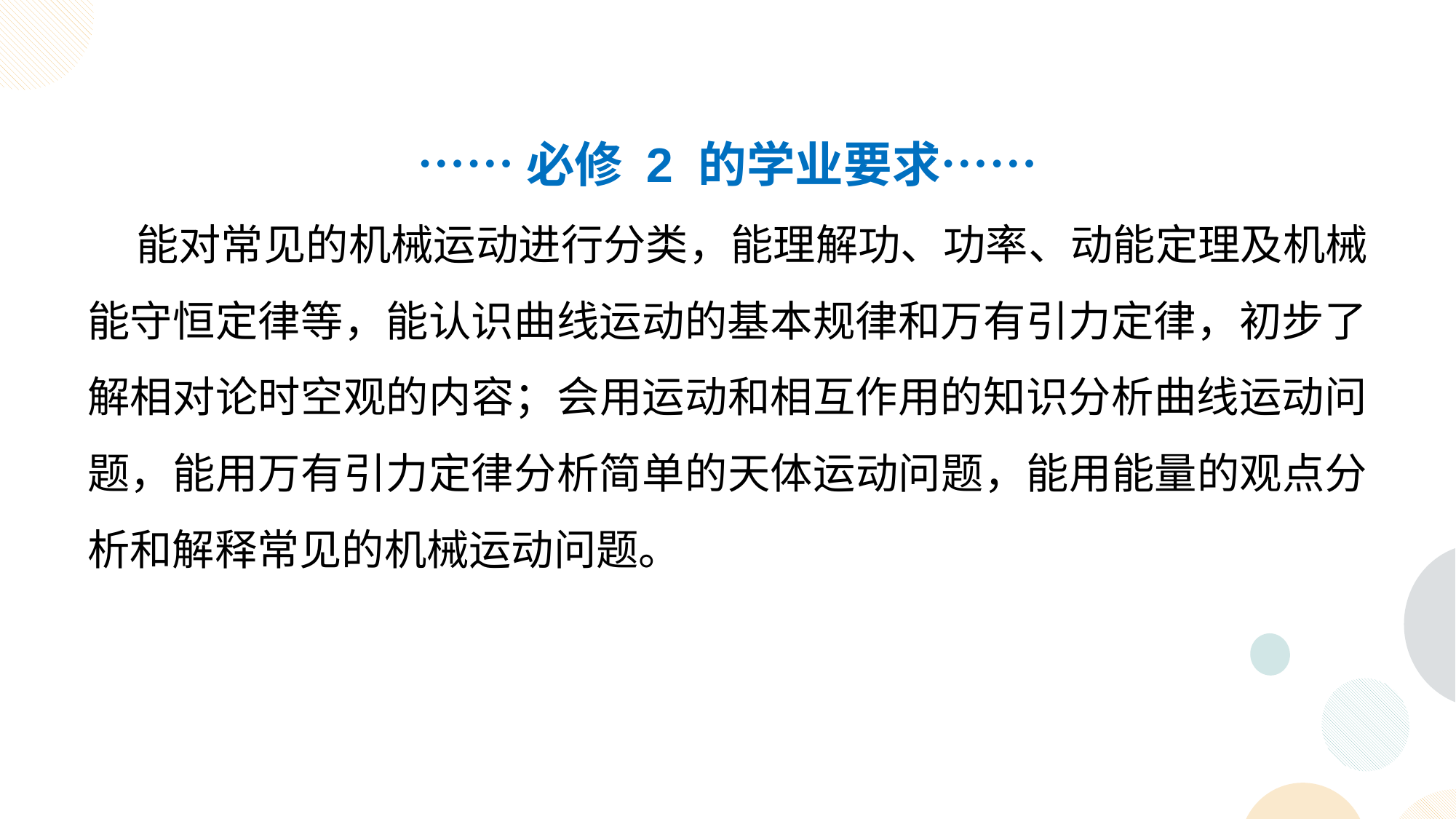

……必修 2 的学业要求……
    能对常见的机械运动进行分类，能理解功、功率、动能定理及机械能守恒定律等，能认识曲线运动的基本规律和万有引力定律，初步了解相对论时空观的内容；会用运动和相互作用的知识分析曲线运动问题，能用万有引力定律分析简单的天体运动问题，能用能量的观点分析和解释常见的机械运动问题。